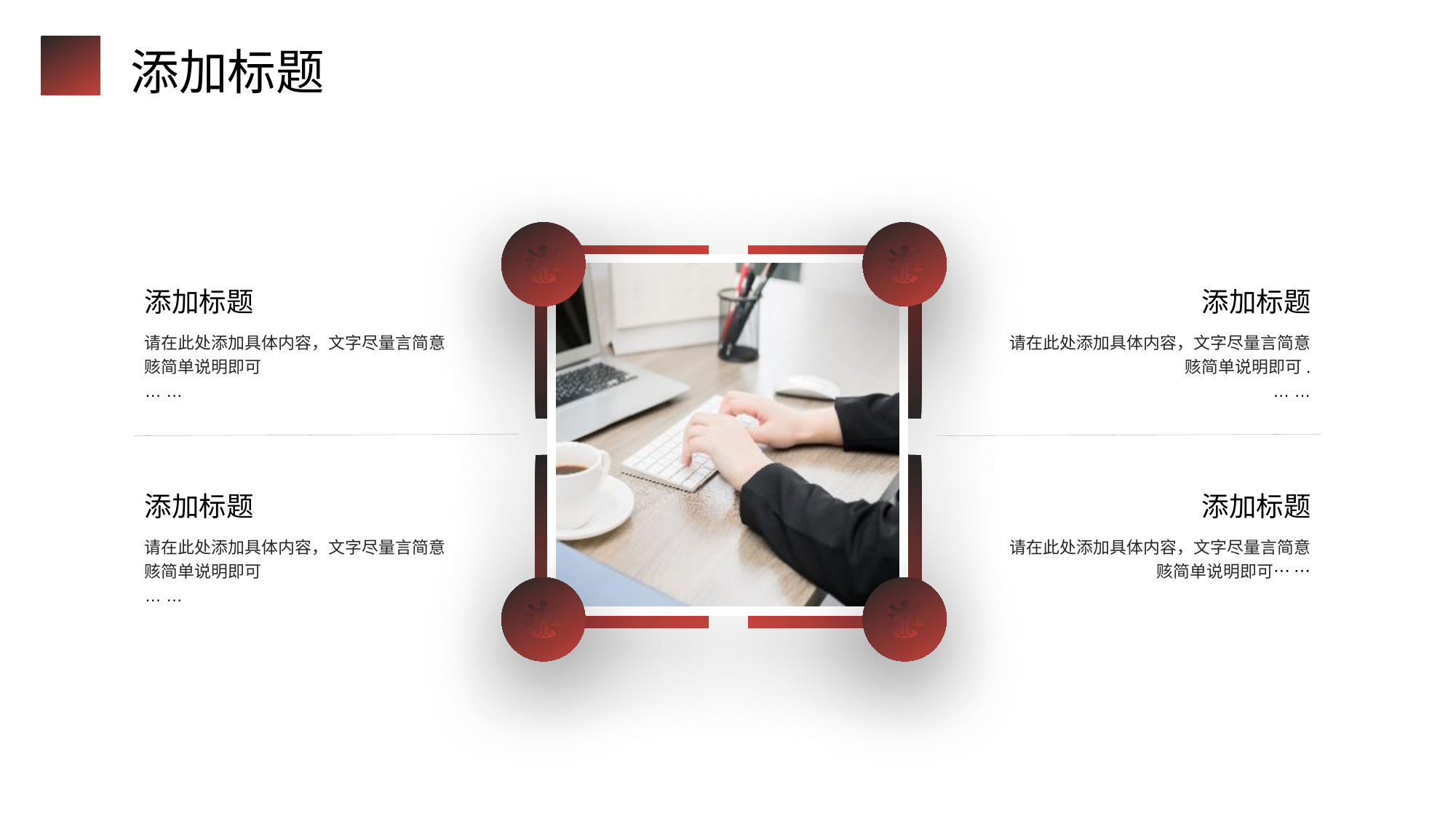

添加标题

添加标题
请在此处添加具体内容，文字尽量言简意赅简单说明即可
… …
添加标题
请在此处添加具体内容，文字尽量言简意赅简单说明即可.
… …

添加标题
请在此处添加具体内容，文字尽量言简意赅简单说明即可
… …
添加标题
请在此处添加具体内容，文字尽量言简意赅简单说明即可… …